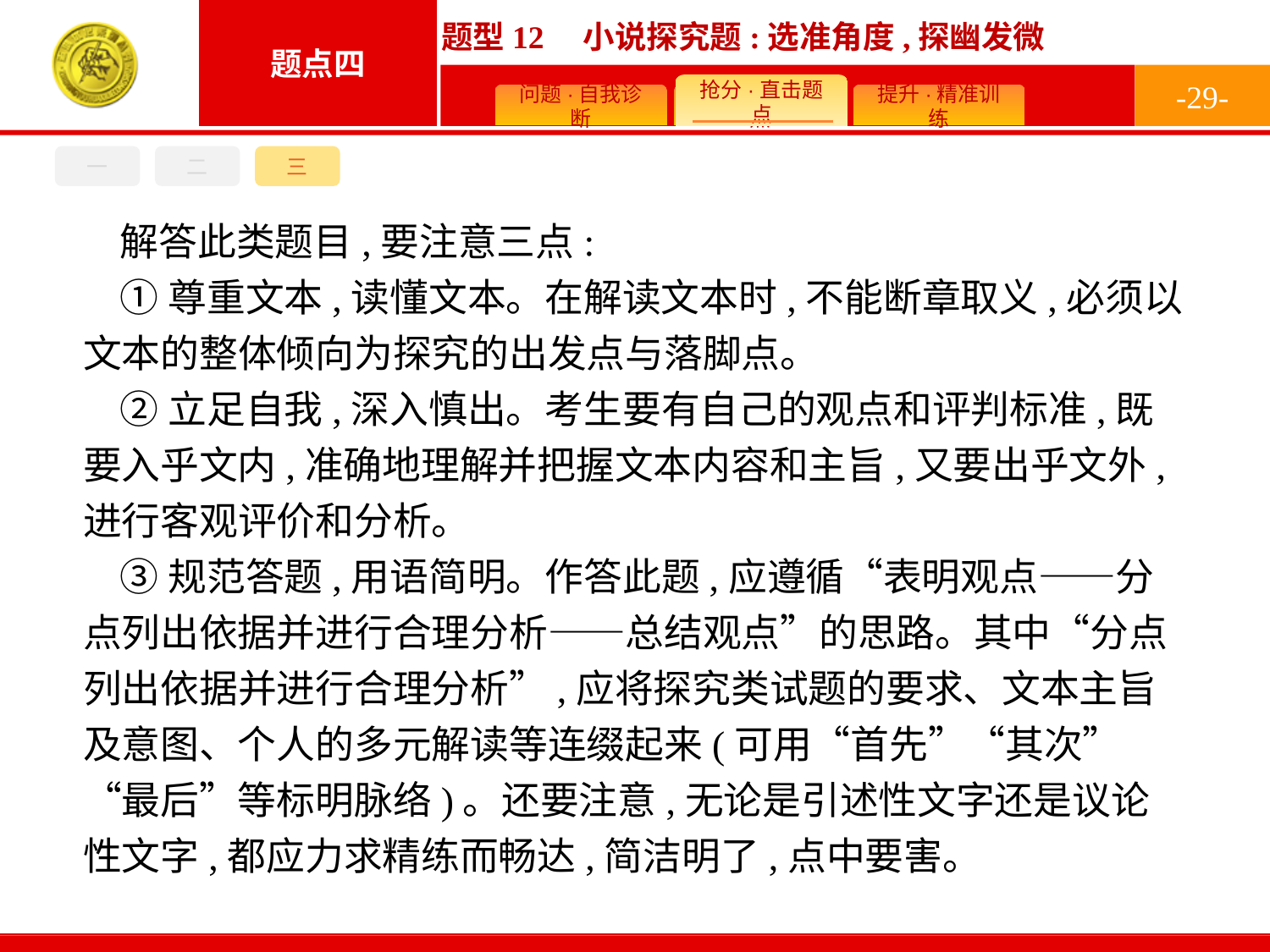

-29-
三
一
二
解答此类题目,要注意三点:
①尊重文本,读懂文本。在解读文本时,不能断章取义,必须以文本的整体倾向为探究的出发点与落脚点。
②立足自我,深入慎出。考生要有自己的观点和评判标准,既要入乎文内,准确地理解并把握文本内容和主旨,又要出乎文外,进行客观评价和分析。
③规范答题,用语简明。作答此题,应遵循“表明观点——分点列出依据并进行合理分析——总结观点”的思路。其中“分点列出依据并进行合理分析”,应将探究类试题的要求、文本主旨及意图、个人的多元解读等连缀起来(可用“首先”“其次”“最后”等标明脉络)。还要注意,无论是引述性文字还是议论性文字,都应力求精练而畅达,简洁明了,点中要害。